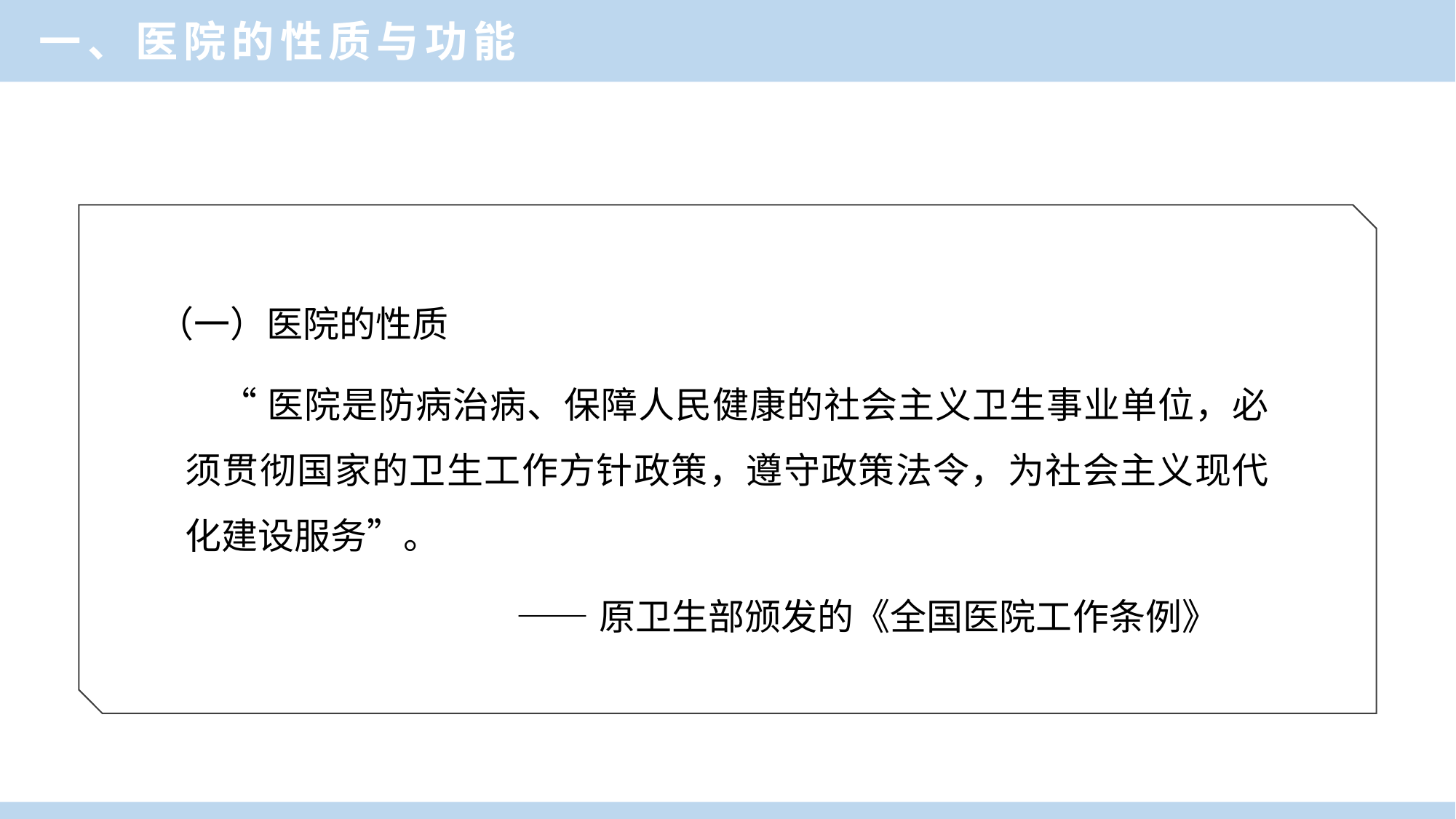

一、医院的性质与功能

（一）医院的性质
       “医院是防病治病、保障人民健康的社会主义卫生事业单位，必须贯彻国家的卫生工作方针政策，遵守政策法令，为社会主义现代化建设服务”。
                                            ——原卫生部颁发的《全国医院工作条例》